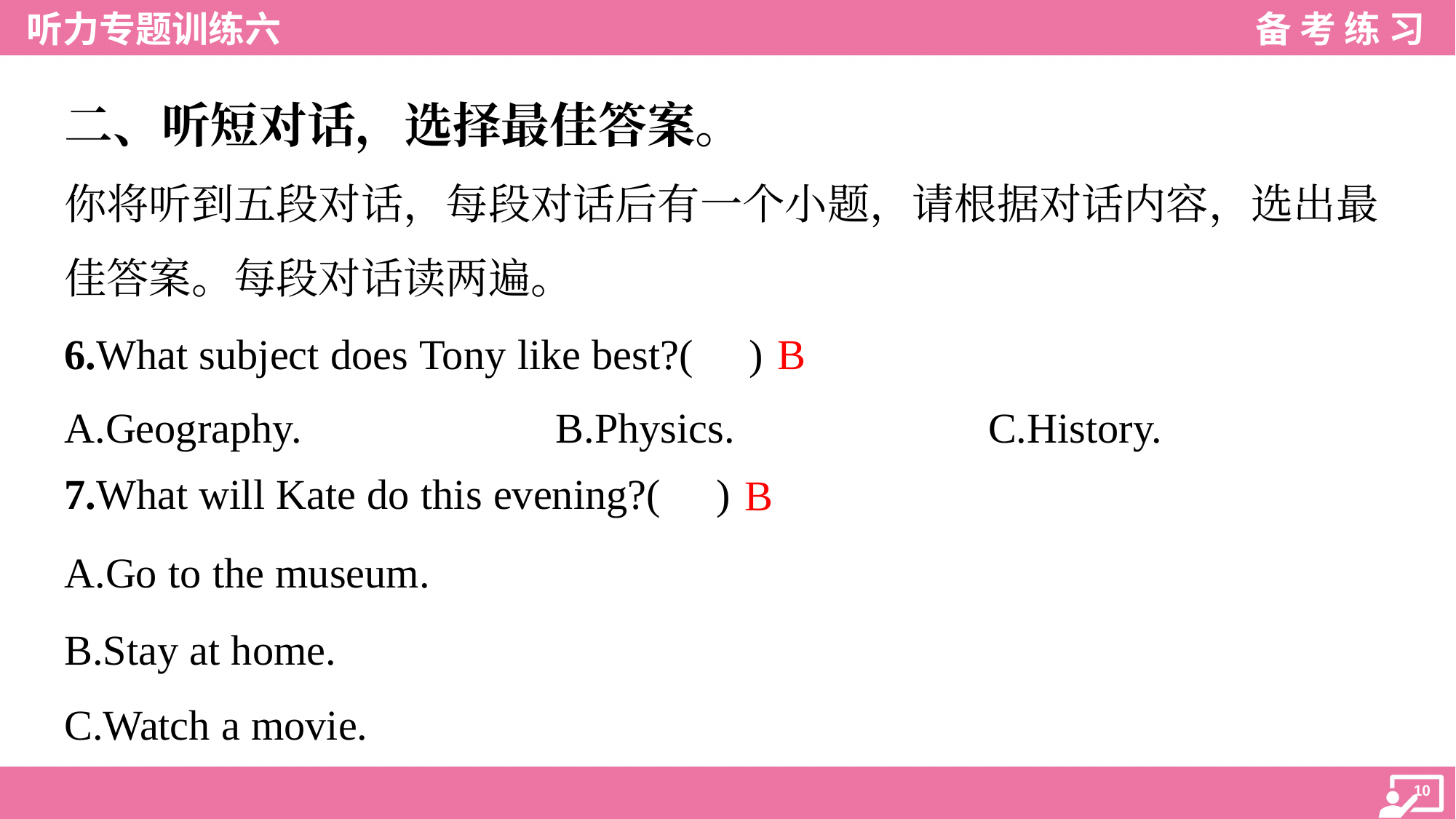

二、听短对话，选择最佳答案。
你将听到五段对话，每段对话后有一个小题，请根据对话内容，选出最
佳答案。每段对话读两遍。
B
6.What subject does Tony like best?(     )
A.Geography.	B.Physics.	C.History.
7.What will Kate do this evening?(     )
B
A.Go to the museum.
B.Stay at home.
C.Watch a movie.